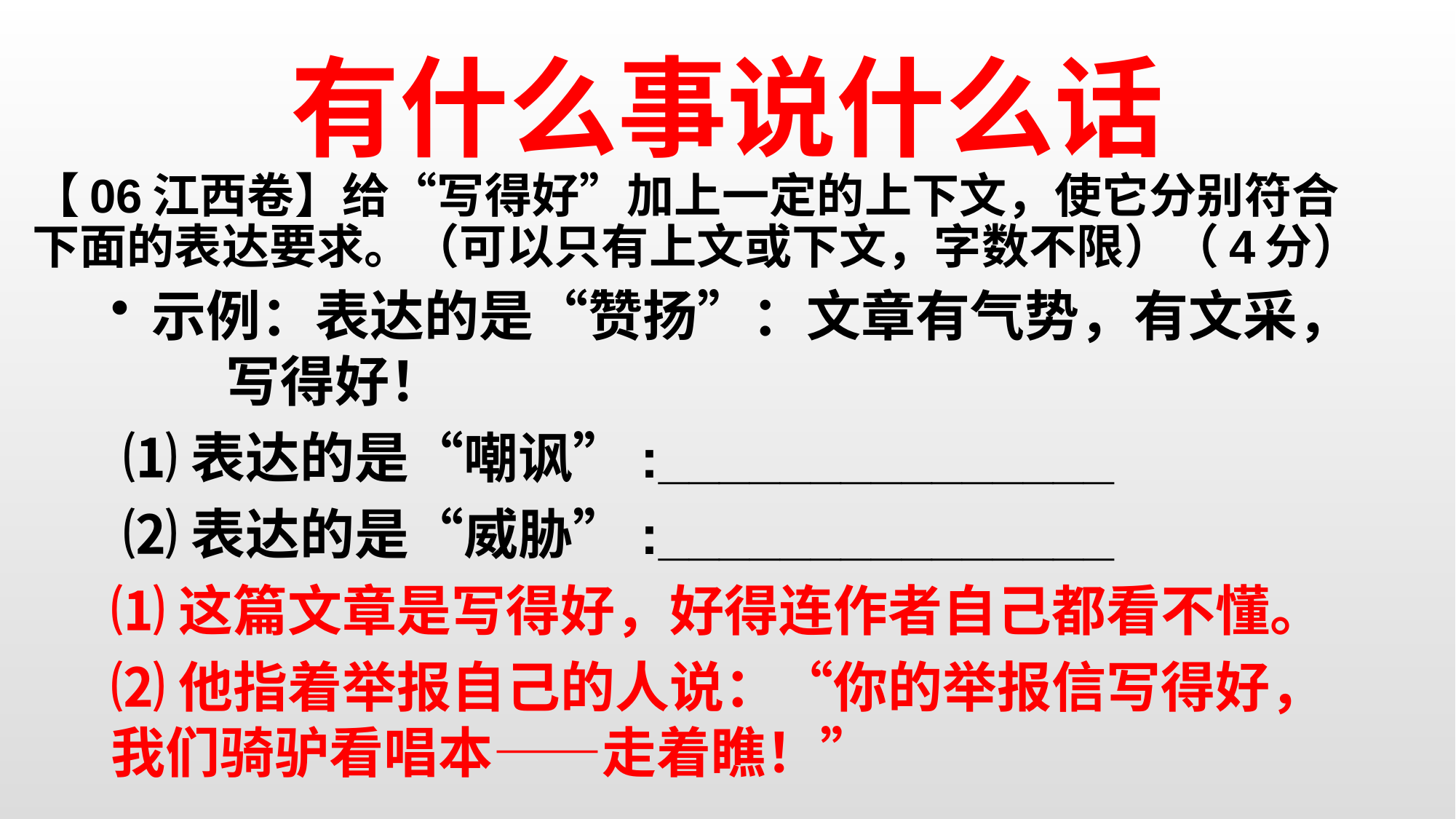

有什么事说什么话
【06江西卷】给“写得好”加上一定的上下文，使它分别符合下面的表达要求。（可以只有上文或下文，字数不限）（4分）
示例：表达的是“赞扬”：文章有气势，有文采，       写得好！
 ⑴表达的是“嘲讽”:_______________
 ⑵表达的是“威胁”:_______________
⑴这篇文章是写得好，好得连作者自己都看不懂。
⑵他指着举报自己的人说：“你的举报信写得好，我们骑驴看唱本——走着瞧！”